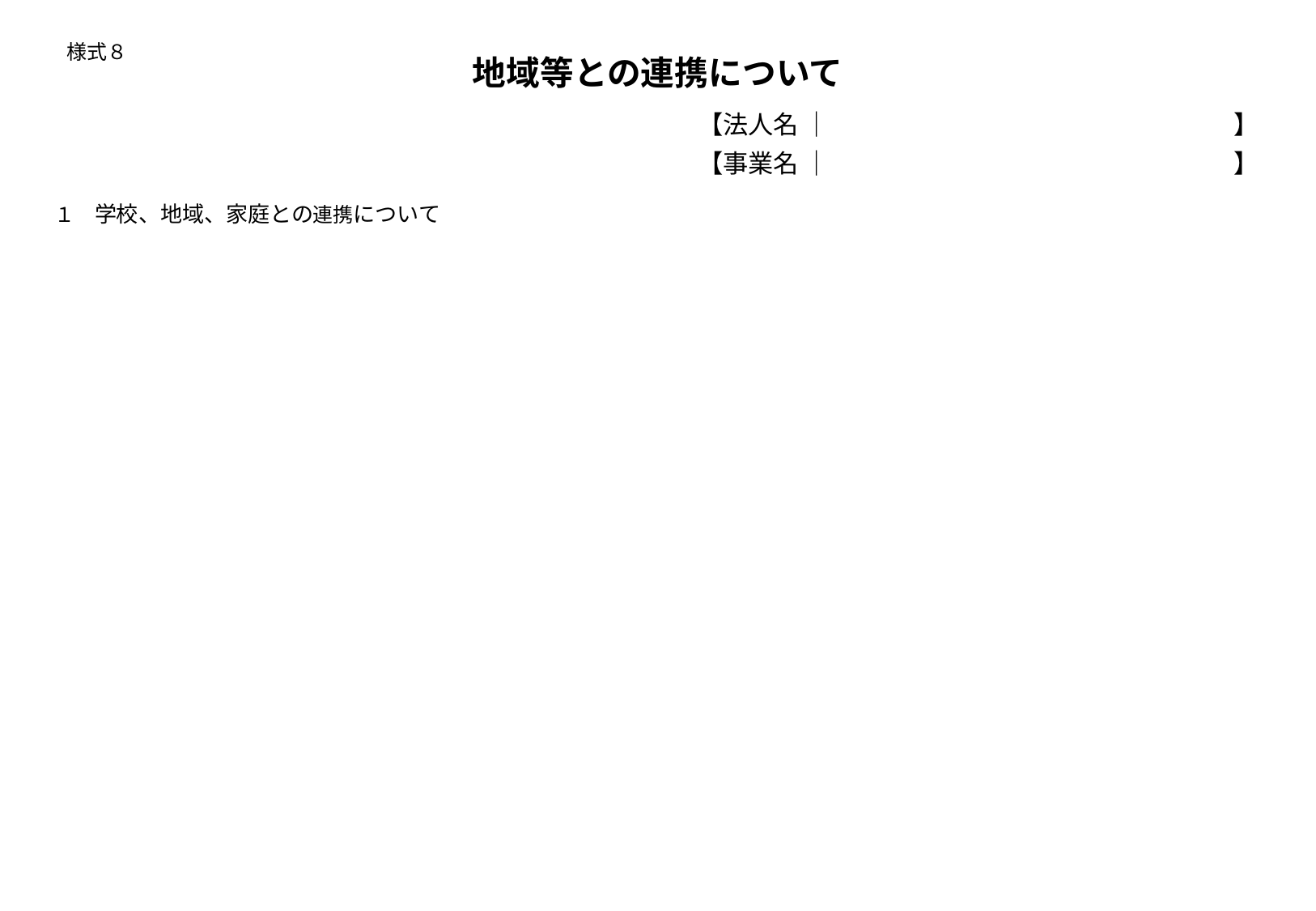

# 様式８
地域等との連携について
【法人名 ｜　　　　　　　　　　　　　　　　】
【事業名 ｜　　　　　　　　　　　　　　　　】
１　学校、地域、家庭との連携について